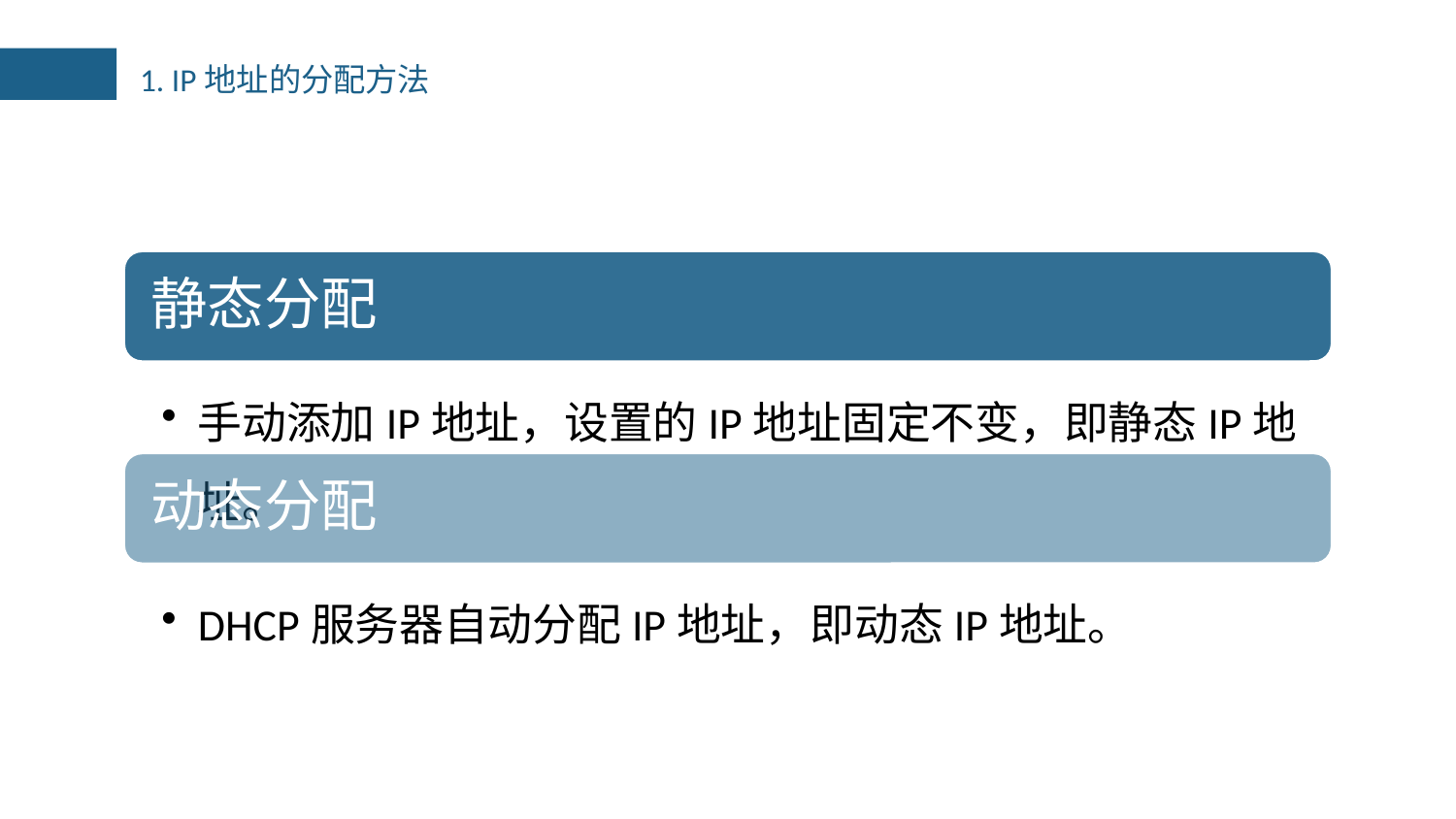

1. IP地址的分配方法
静态分配
手动添加IP地址，设置的IP地址固定不变，即静态IP地址。
动态分配
DHCP服务器自动分配IP地址，即动态IP地址。